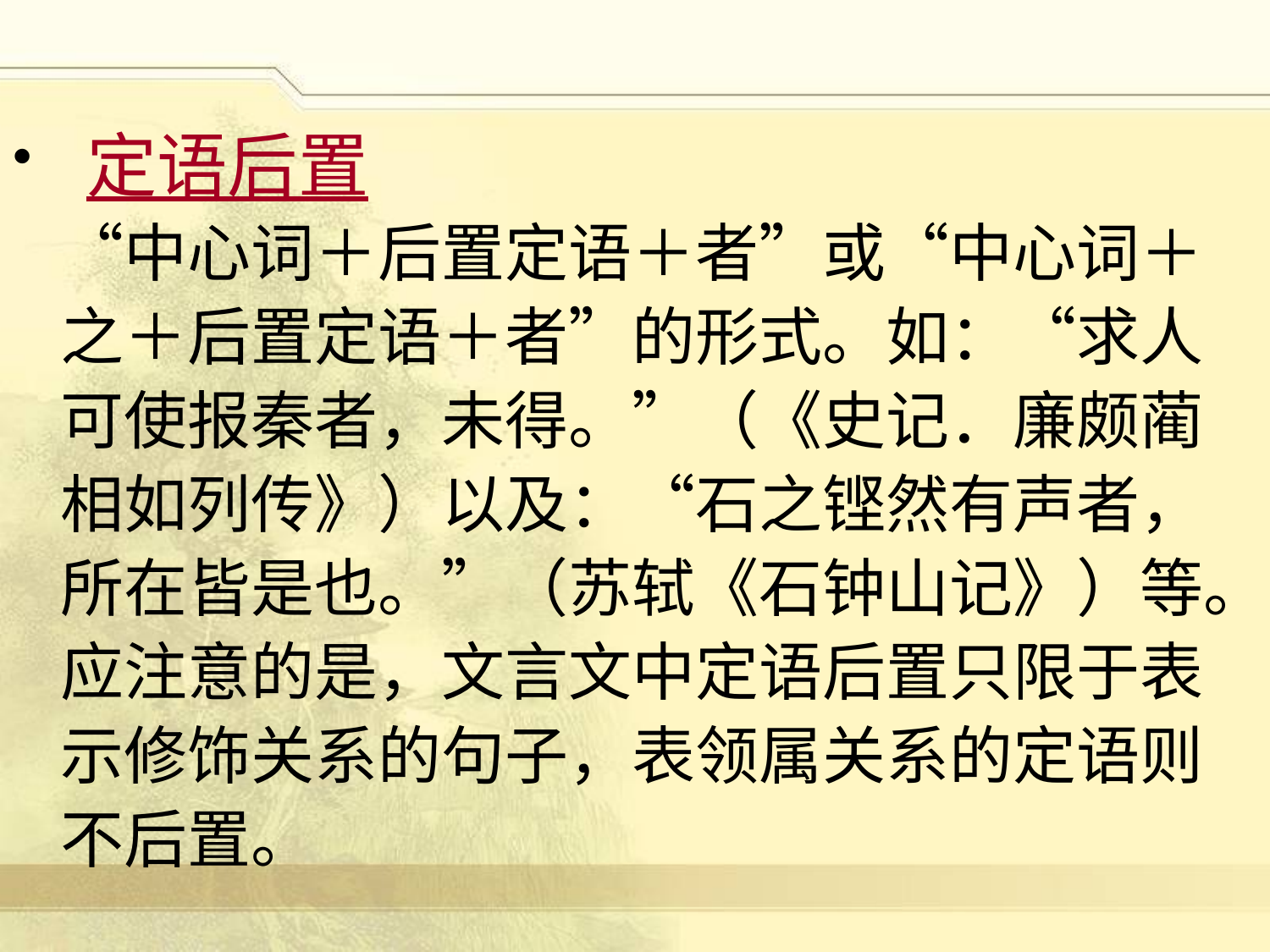

定语后置
“中心词＋后置定语＋者”或“中心词＋之＋后置定语＋者”的形式。如：“求人可使报秦者，未得。”（《史记．廉颇蔺相如列传》）以及：“石之铿然有声者，所在皆是也。”（苏轼《石钟山记》）等。应注意的是，文言文中定语后置只限于表示修饰关系的句子，表领属关系的定语则不后置。